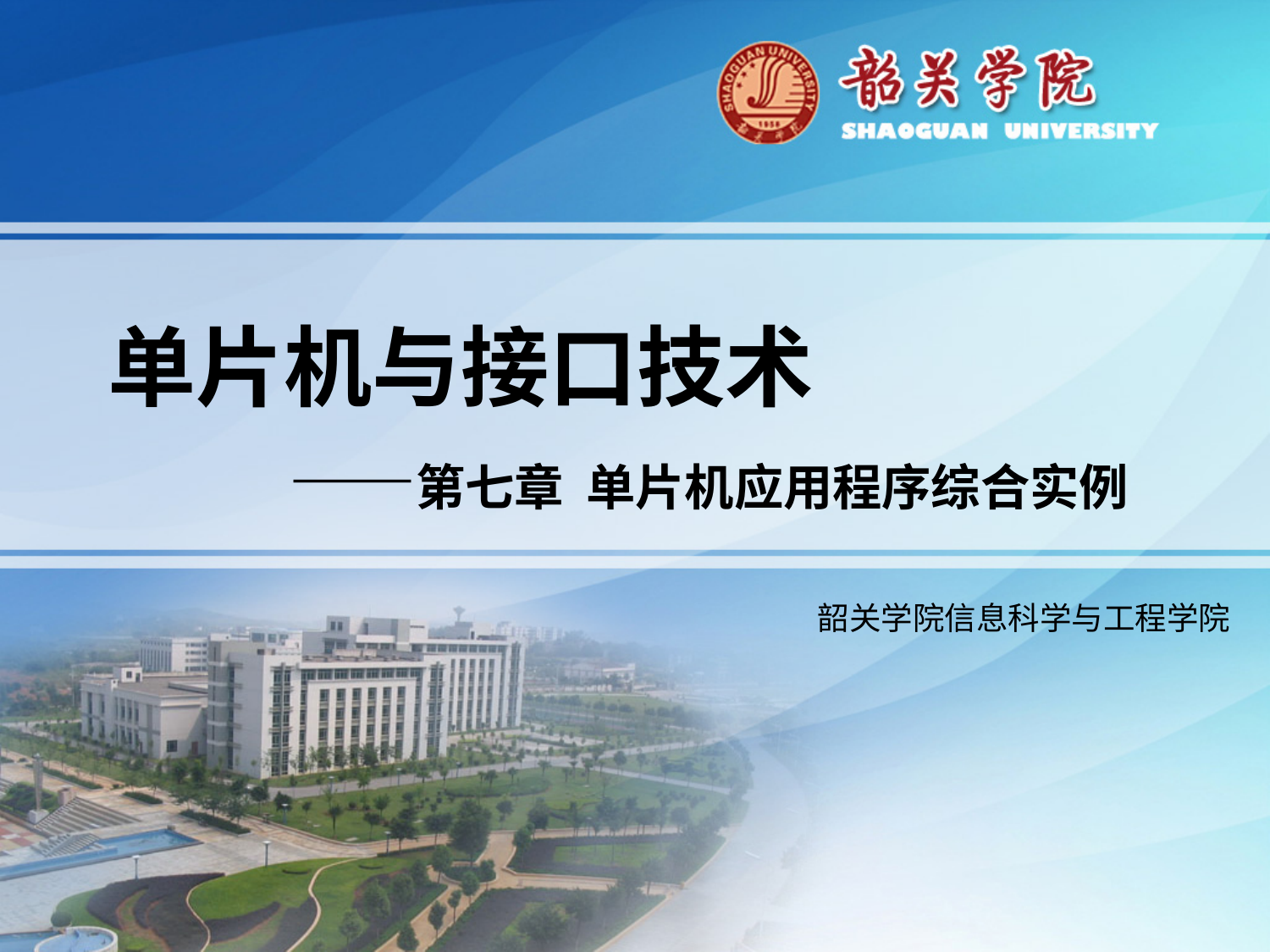

# 单片机与接口技术 ——第七章  单片机应用程序综合实例
韶关学院信息科学与工程学院